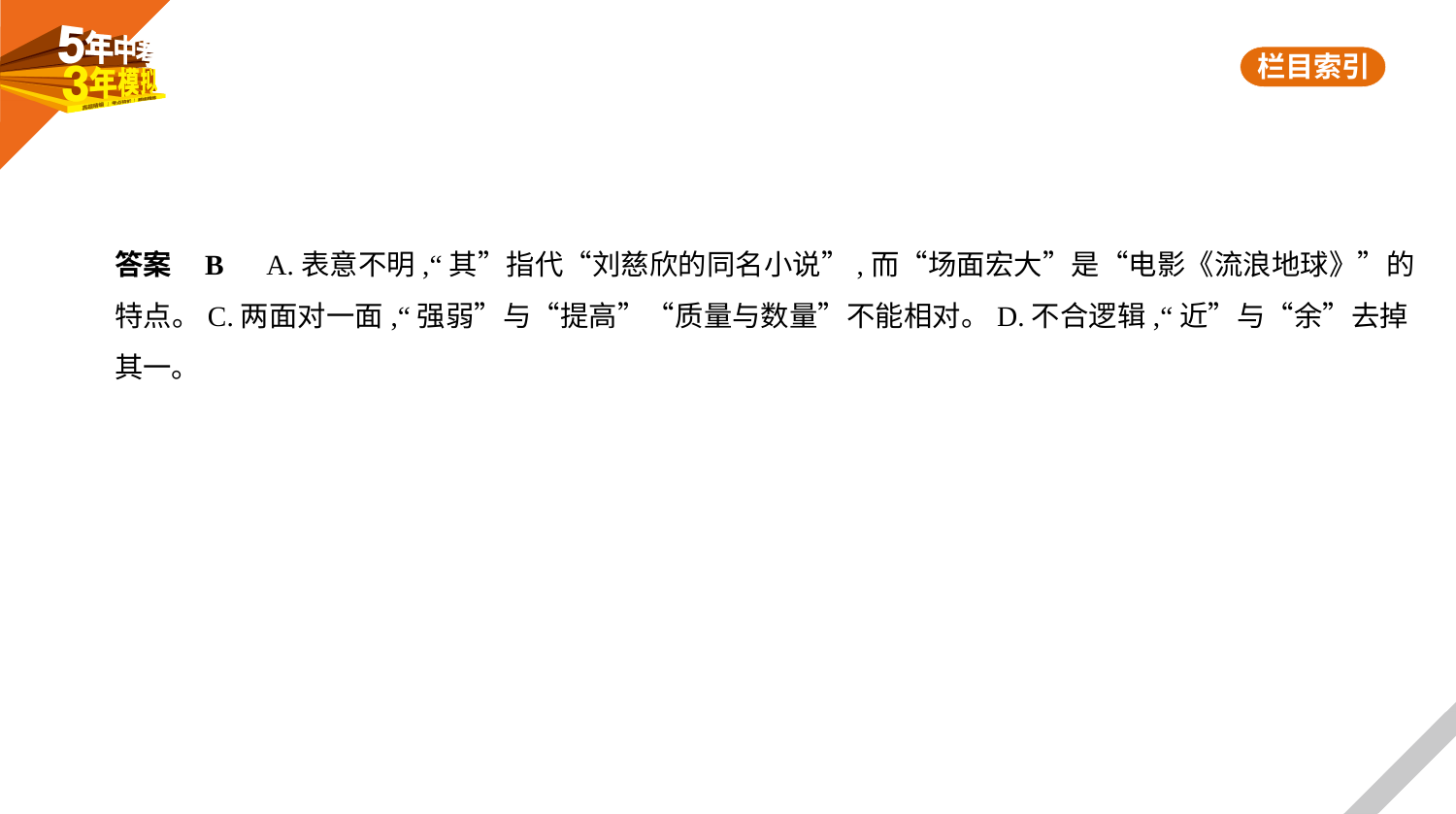

答案    B　A.表意不明,“其”指代“刘慈欣的同名小说”,而“场面宏大”是“电影《流浪地球》”的
特点。C.两面对一面,“强弱”与“提高”“质量与数量”不能相对。D.不合逻辑,“近”与“余”去掉
其一。